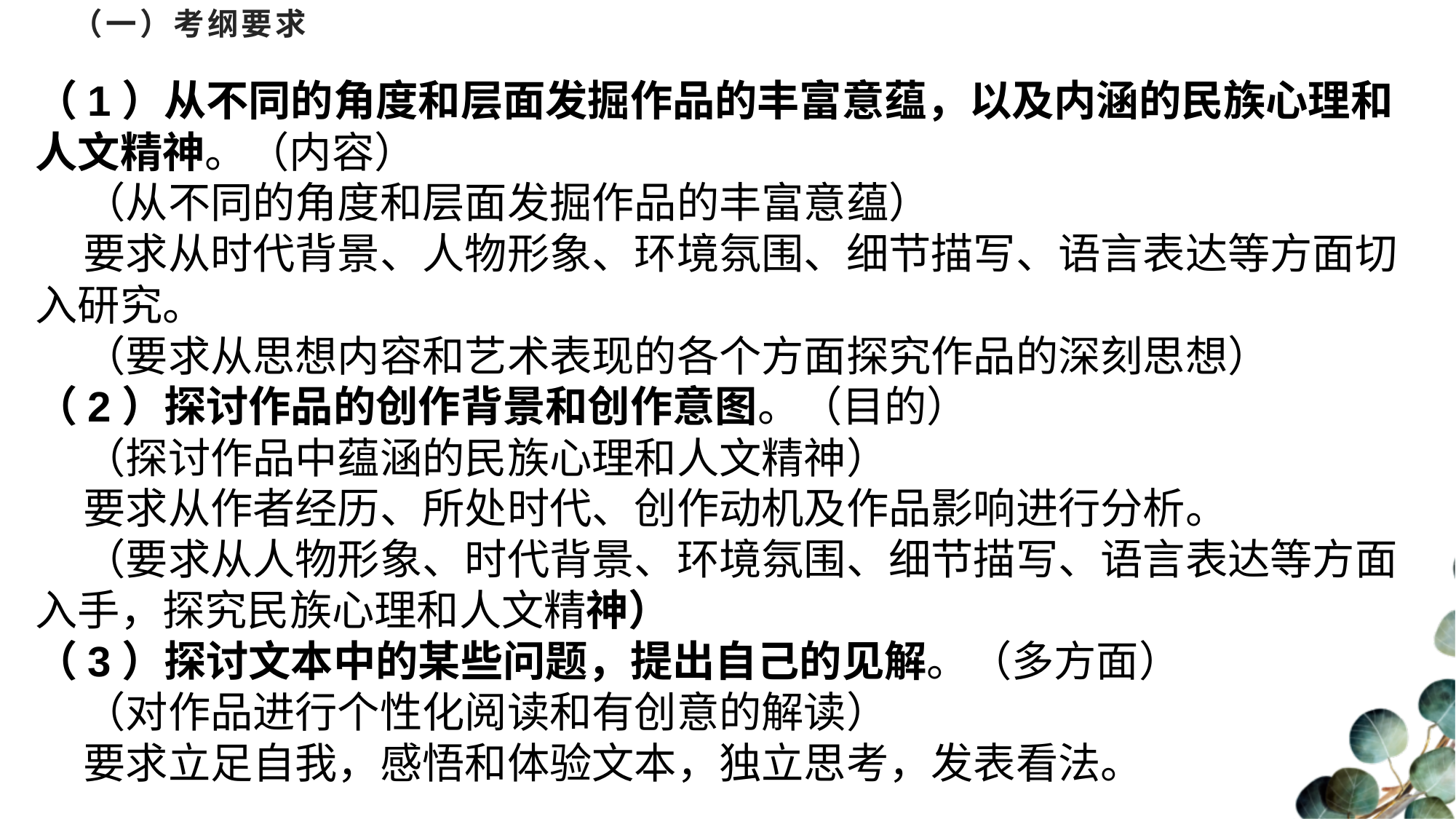

# （一）考纲要求
（1）从不同的角度和层面发掘作品的丰富意蕴，以及内涵的民族心理和人文精神。（内容）
    （从不同的角度和层面发掘作品的丰富意蕴）
    要求从时代背景、人物形象、环境氛围、细节描写、语言表达等方面切入研究。
    （要求从思想内容和艺术表现的各个方面探究作品的深刻思想）
（2）探讨作品的创作背景和创作意图。（目的）
    （探讨作品中蕴涵的民族心理和人文精神）
    要求从作者经历、所处时代、创作动机及作品影响进行分析。
    （要求从人物形象、时代背景、环境氛围、细节描写、语言表达等方面入手，探究民族心理和人文精神）
（3）探讨文本中的某些问题，提出自己的见解。（多方面）
    （对作品进行个性化阅读和有创意的解读）
    要求立足自我，感悟和体验文本，独立思考，发表看法。